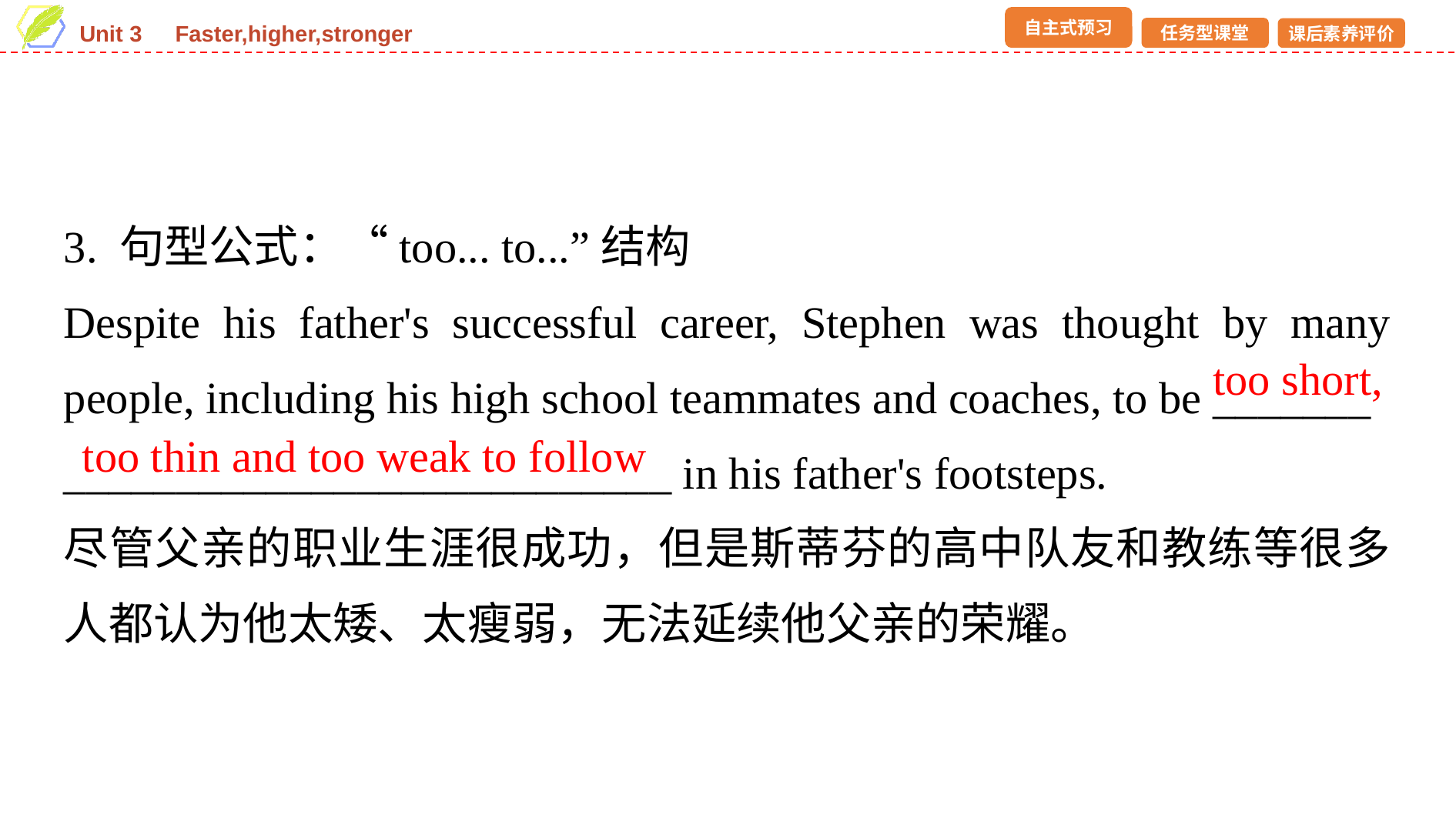

3. 句型公式：“too... to...”结构
Despite his father's successful career, Stephen was thought by many people, including his high school teammates and coaches, to be _______
___________________________ in his father's footsteps.
尽管父亲的职业生涯很成功，但是斯蒂芬的高中队友和教练等很多人都认为他太矮、太瘦弱，无法延续他父亲的荣耀。
too short,
too thin and too weak to follow